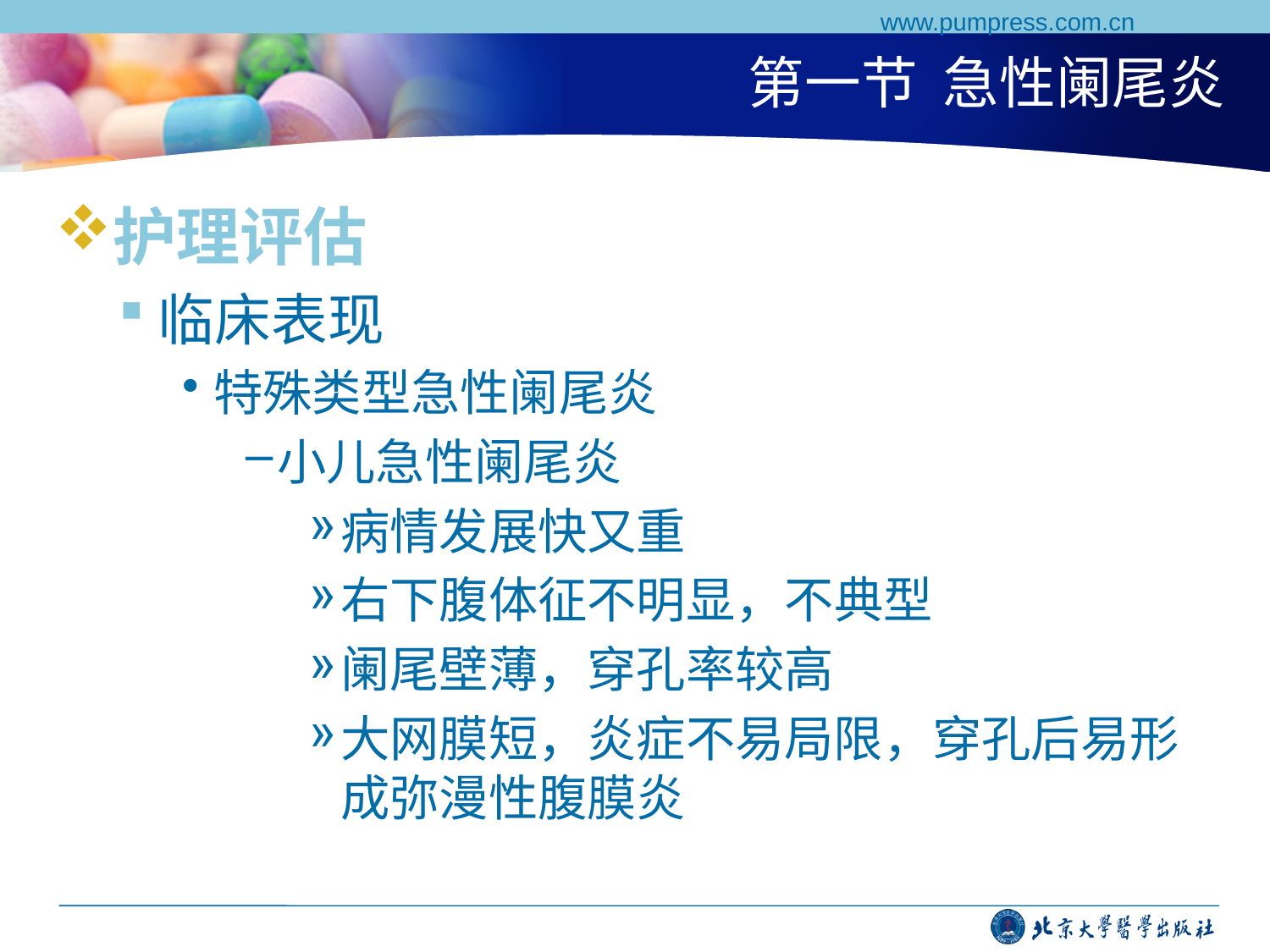

www.pumpress.com.cn
# 第一节  急性阑尾炎
护理评估
临床表现
特殊类型急性阑尾炎
小儿急性阑尾炎
病情发展快又重
右下腹体征不明显，不典型
阑尾壁薄，穿孔率较高
大网膜短，炎症不易局限，穿孔后易形成弥漫性腹膜炎